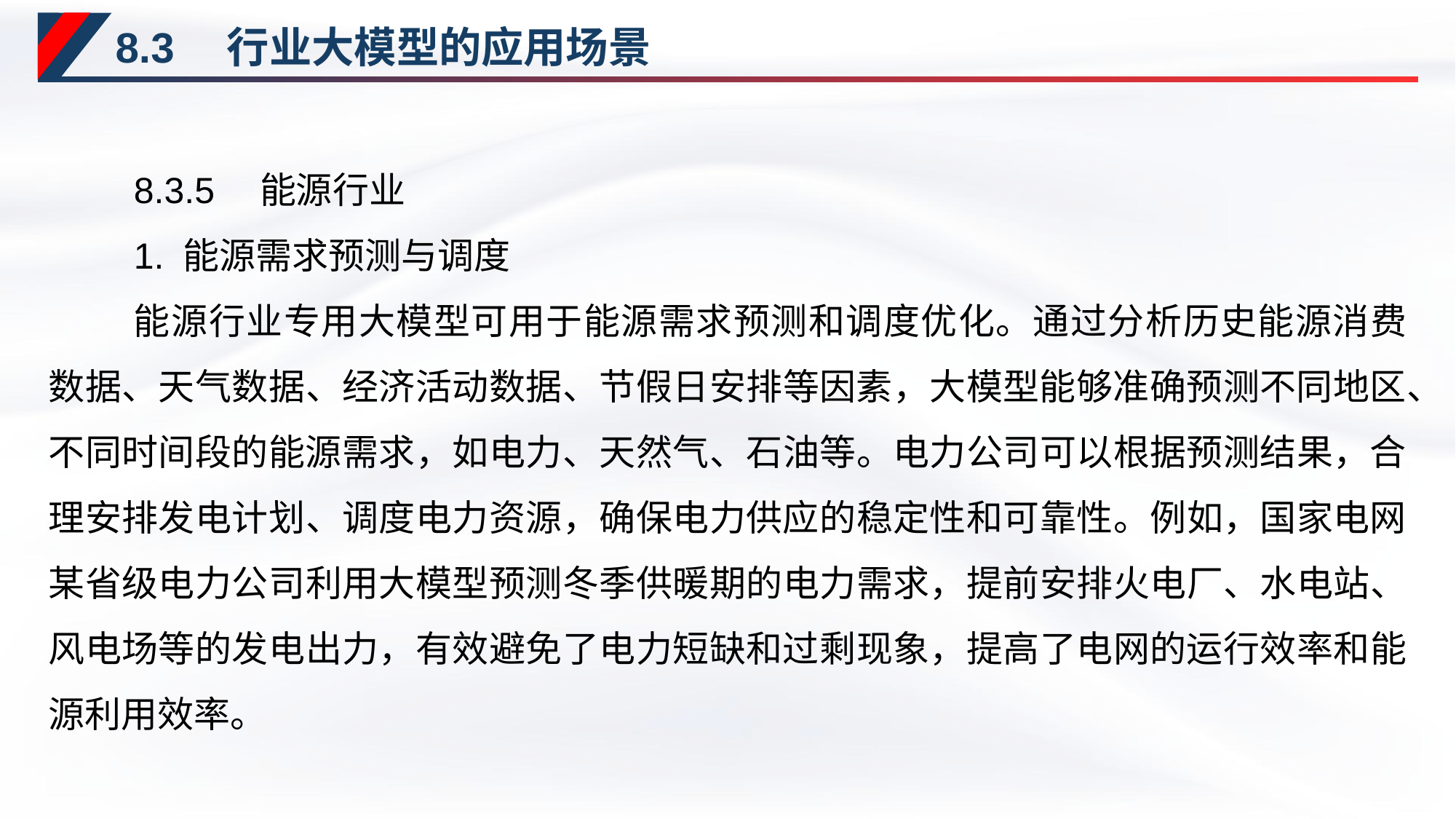

# 8.3　行业大模型的应用场景
8.3.5　能源行业
1. 能源需求预测与调度
能源行业专用大模型可用于能源需求预测和调度优化。通过分析历史能源消费数据、天气数据、经济活动数据、节假日安排等因素，大模型能够准确预测不同地区、不同时间段的能源需求，如电力、天然气、石油等。电力公司可以根据预测结果，合理安排发电计划、调度电力资源，确保电力供应的稳定性和可靠性。例如，国家电网某省级电力公司利用大模型预测冬季供暖期的电力需求，提前安排火电厂、水电站、风电场等的发电出力，有效避免了电力短缺和过剩现象，提高了电网的运行效率和能源利用效率。